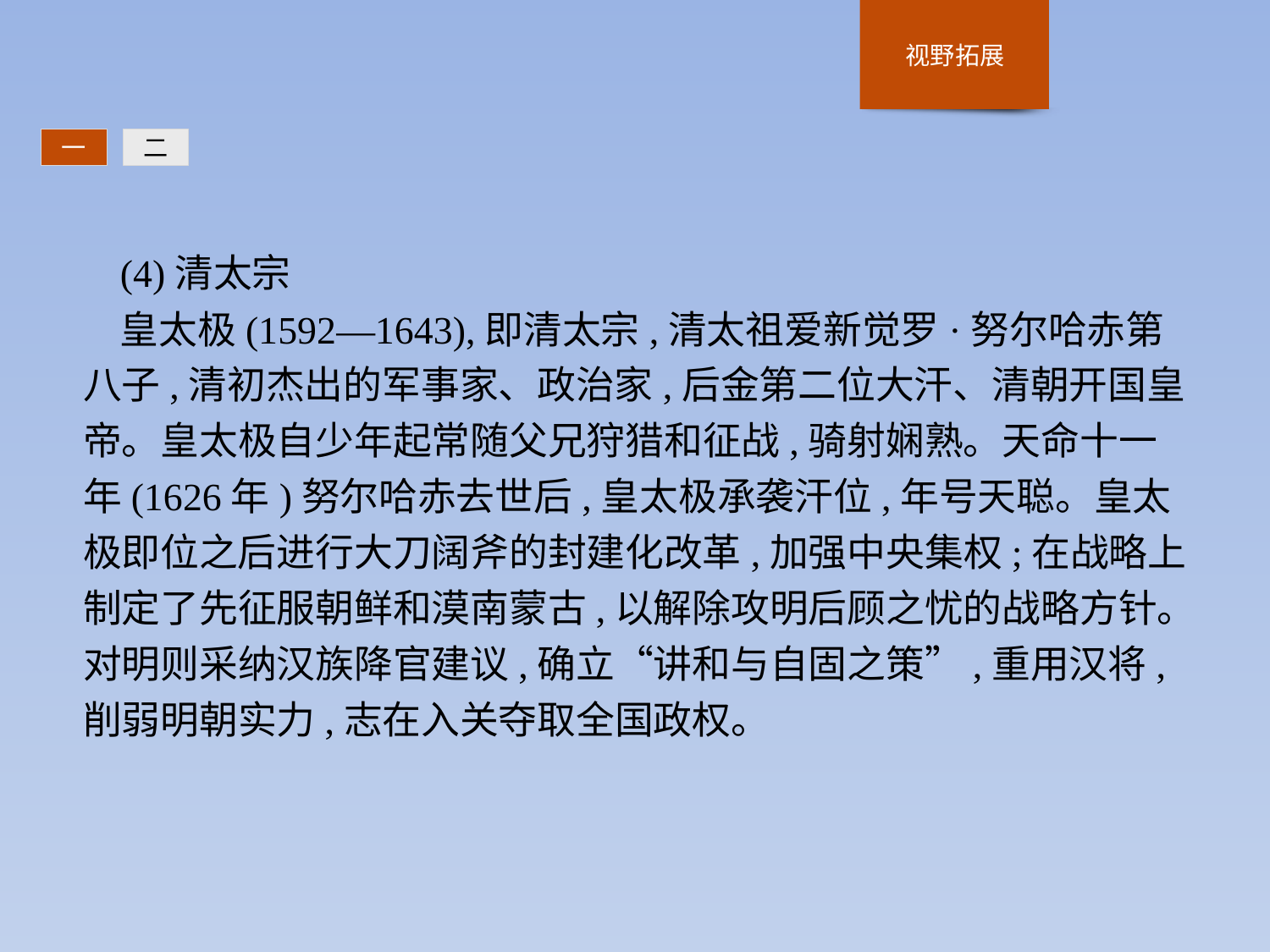

一
二
(4)清太宗
皇太极(1592—1643),即清太宗,清太祖爱新觉罗·努尔哈赤第八子,清初杰出的军事家、政治家,后金第二位大汗、清朝开国皇帝。皇太极自少年起常随父兄狩猎和征战,骑射娴熟。天命十一年(1626年)努尔哈赤去世后,皇太极承袭汗位,年号天聪。皇太极即位之后进行大刀阔斧的封建化改革,加强中央集权;在战略上制定了先征服朝鲜和漠南蒙古,以解除攻明后顾之忧的战略方针。对明则采纳汉族降官建议,确立“讲和与自固之策”,重用汉将,削弱明朝实力,志在入关夺取全国政权。